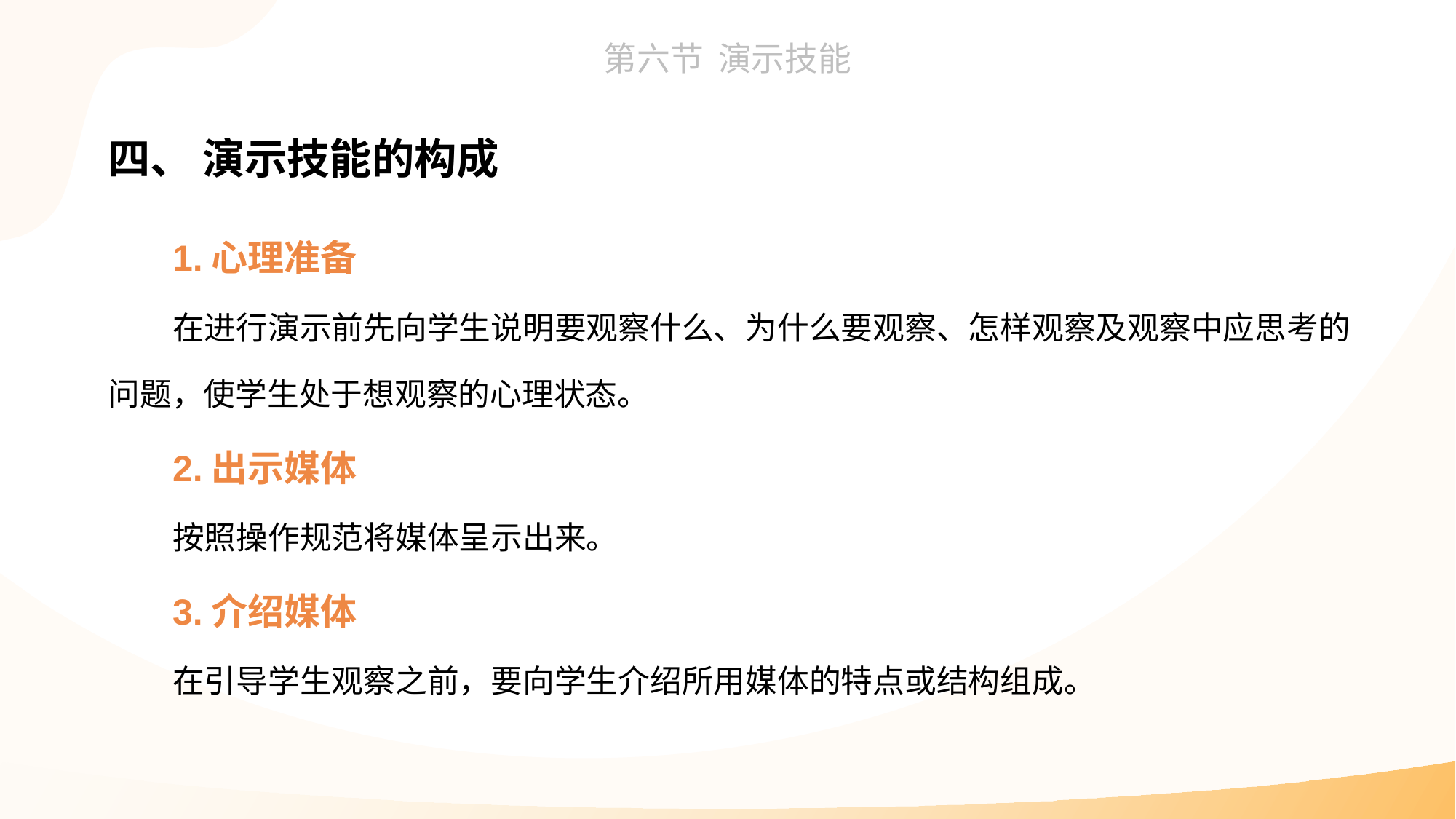

四、 演示技能的构成
1.心理准备
在进行演示前先向学生说明要观察什么、为什么要观察、怎样观察及观察中应思考的问题，使学生处于想观察的心理状态。
2.出示媒体
按照操作规范将媒体呈示出来。
3.介绍媒体
在引导学生观察之前，要向学生介绍所用媒体的特点或结构组成。